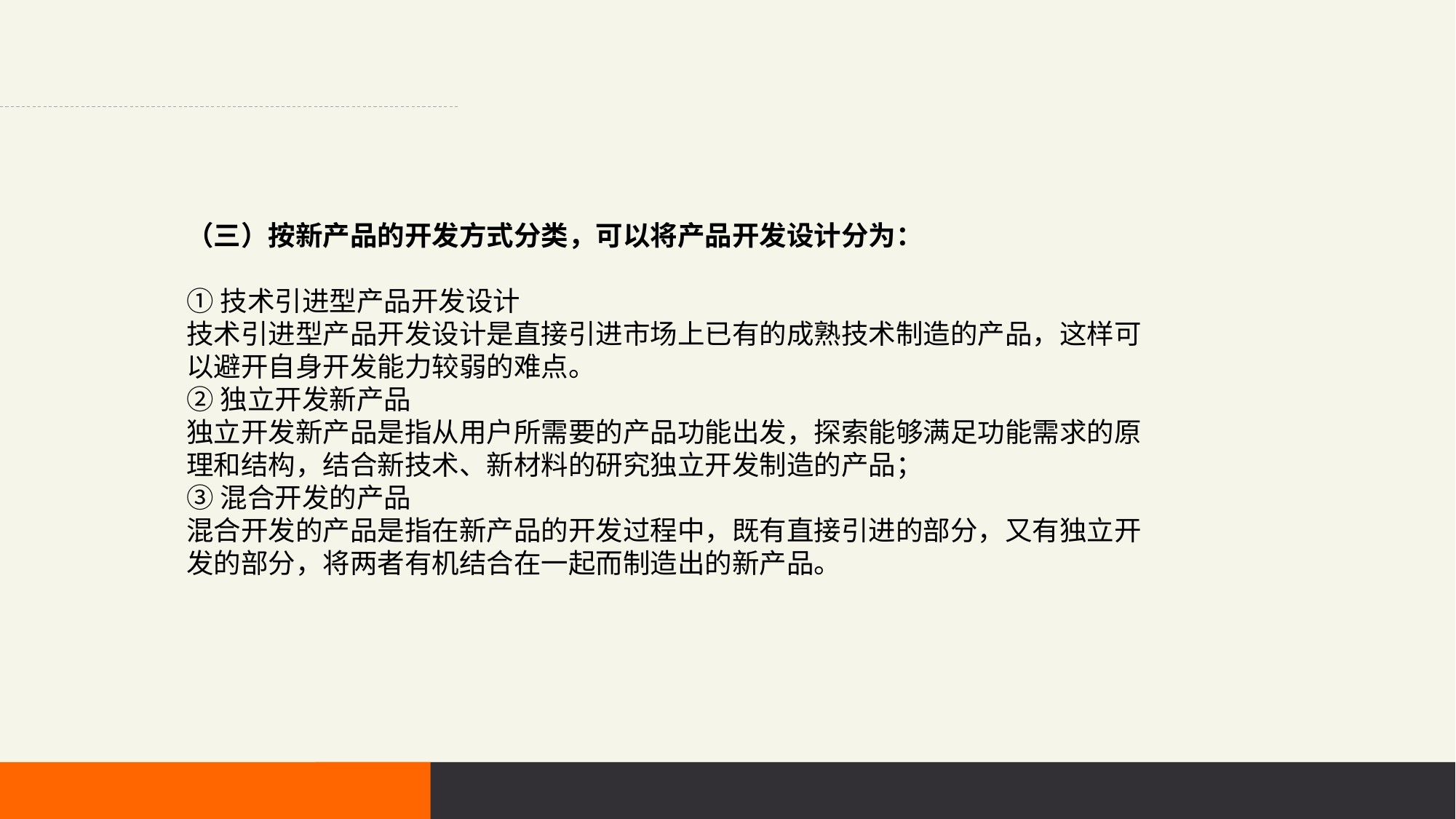

（三）按新产品的开发方式分类，可以将产品开发设计分为：

①技术引进型产品开发设计
技术引进型产品开发设计是直接引进市场上已有的成熟技术制造的产品，这样可以避开自身开发能力较弱的难点。
②独立开发新产品
独立开发新产品是指从用户所需要的产品功能出发，探索能够满足功能需求的原理和结构，结合新技术、新材料的研究独立开发制造的产品；
③混合开发的产品
混合开发的产品是指在新产品的开发过程中，既有直接引进的部分，又有独立开发的部分，将两者有机结合在一起而制造出的新产品。